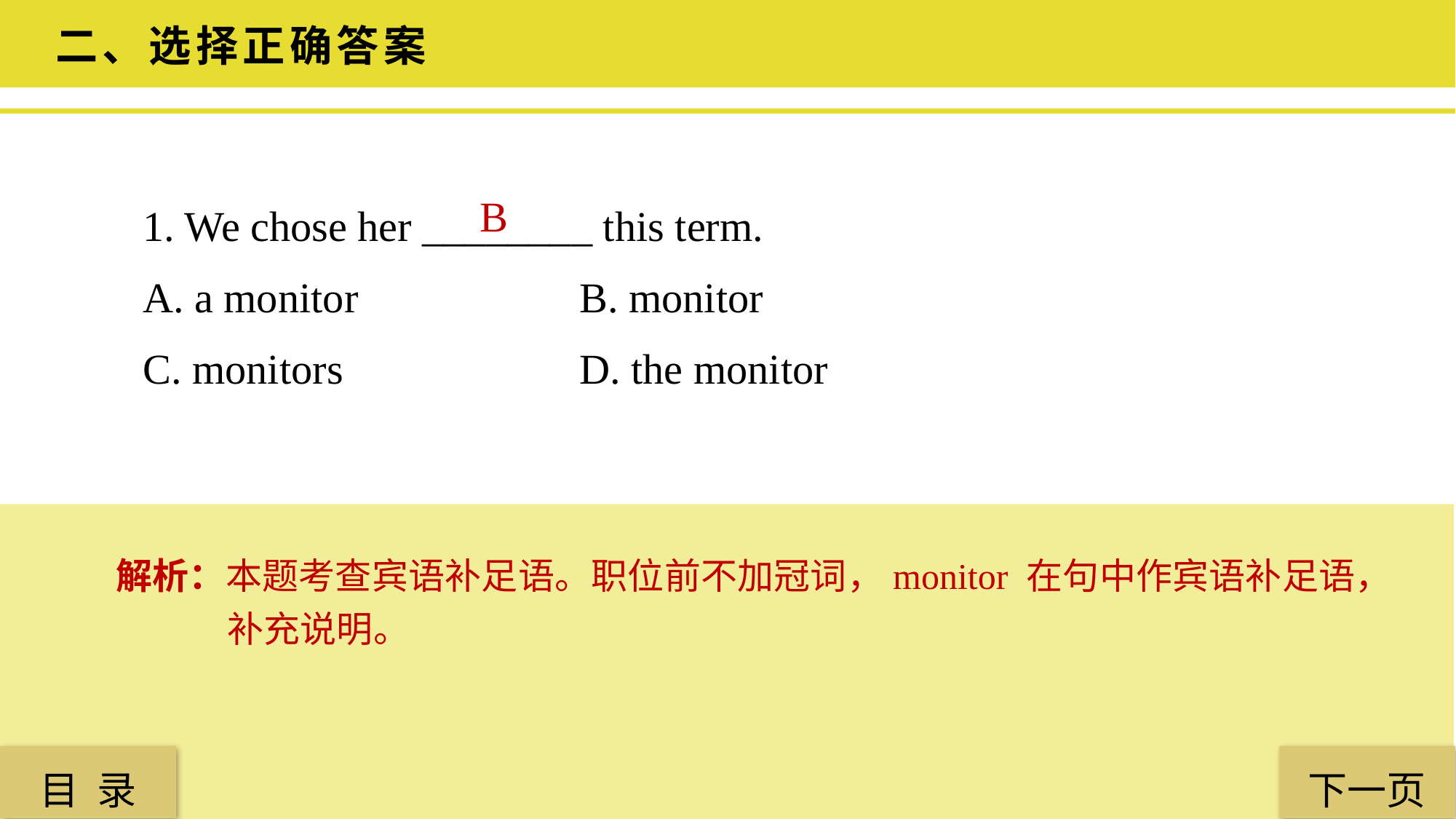

二、选择正确答案
1. We chose her ________ this term.
A. a monitor 		B. monitor
C. monitors 			D. the monitor
B
解析：本题考查宾语补足语。职位前不加冠词，monitor 在句中作宾语补足语，补充说明。